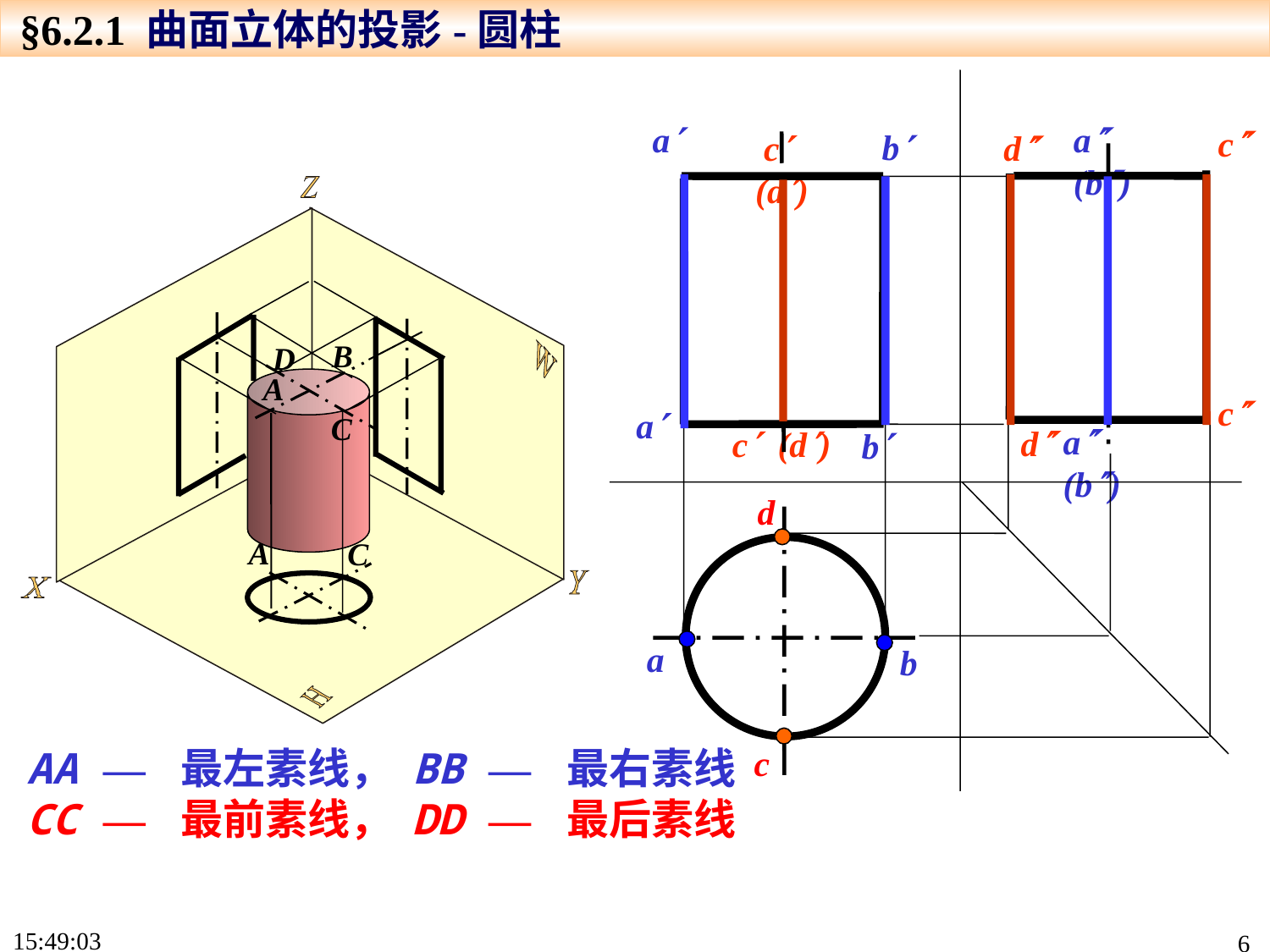

§6.2.1 曲面立体的投影-圆柱

a′
b′
c′  (d′)
a′
c′  (d′)
b′
a″  (b″)
c″
d″
c″
a″  (b″)
d″

B
D
A

C
A
C

d
a
b
c

AA — 最左素线， BB — 最右素线
CC — 最前素线， DD — 最后素线
15:49:03
6